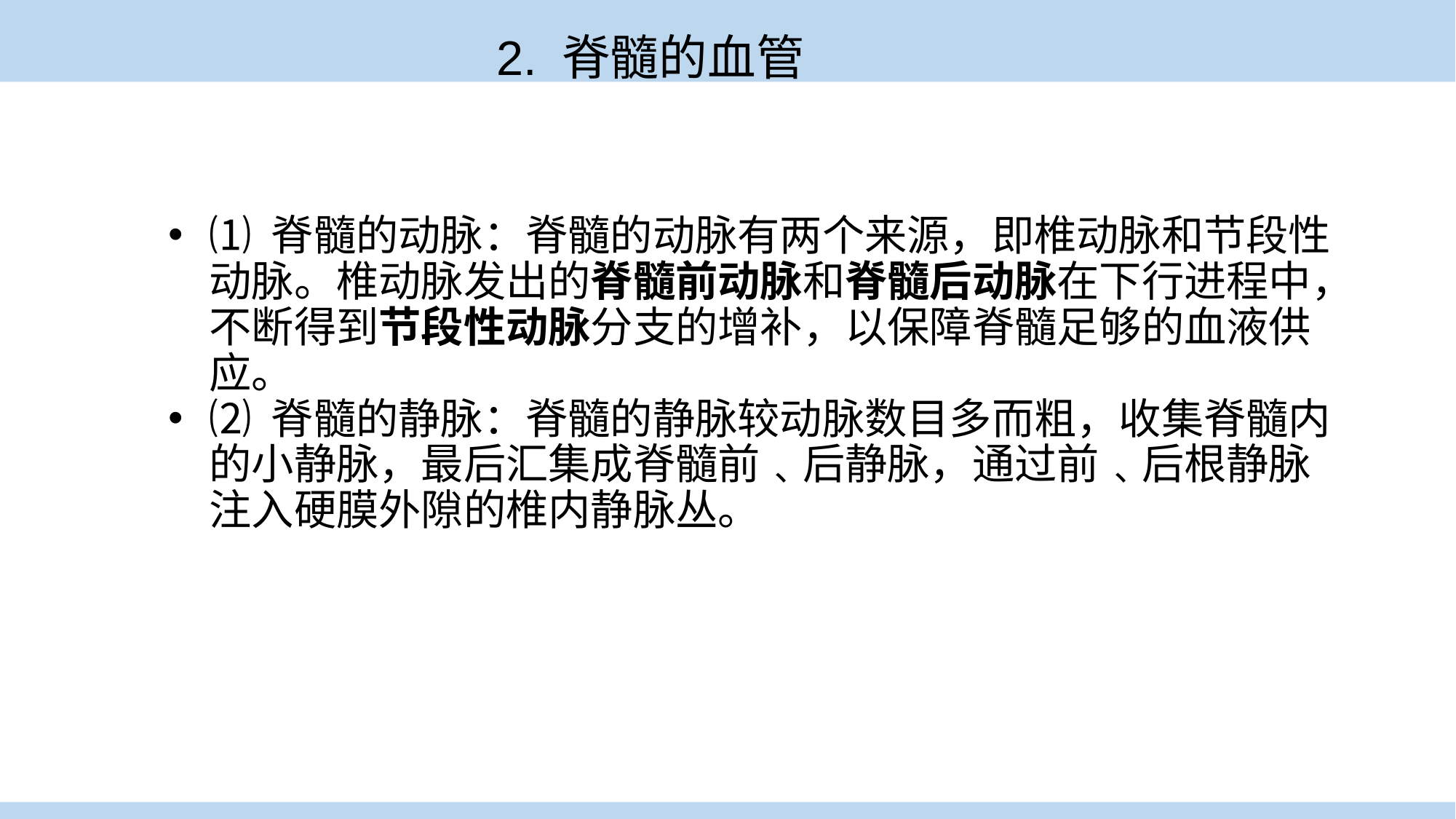

2. 脊髓的血管
⑴ 脊髓的动脉：脊髓的动脉有两个来源，即椎动脉和节段性动脉。椎动脉发出的脊髓前动脉和脊髓后动脉在下行进程中，不断得到节段性动脉分支的增补，以保障脊髓足够的血液供应。
⑵ 脊髓的静脉：脊髓的静脉较动脉数目多而粗，收集脊髓内的小静脉，最后汇集成脊髓前﹑后静脉，通过前﹑后根静脉注入硬膜外隙的椎内静脉丛。